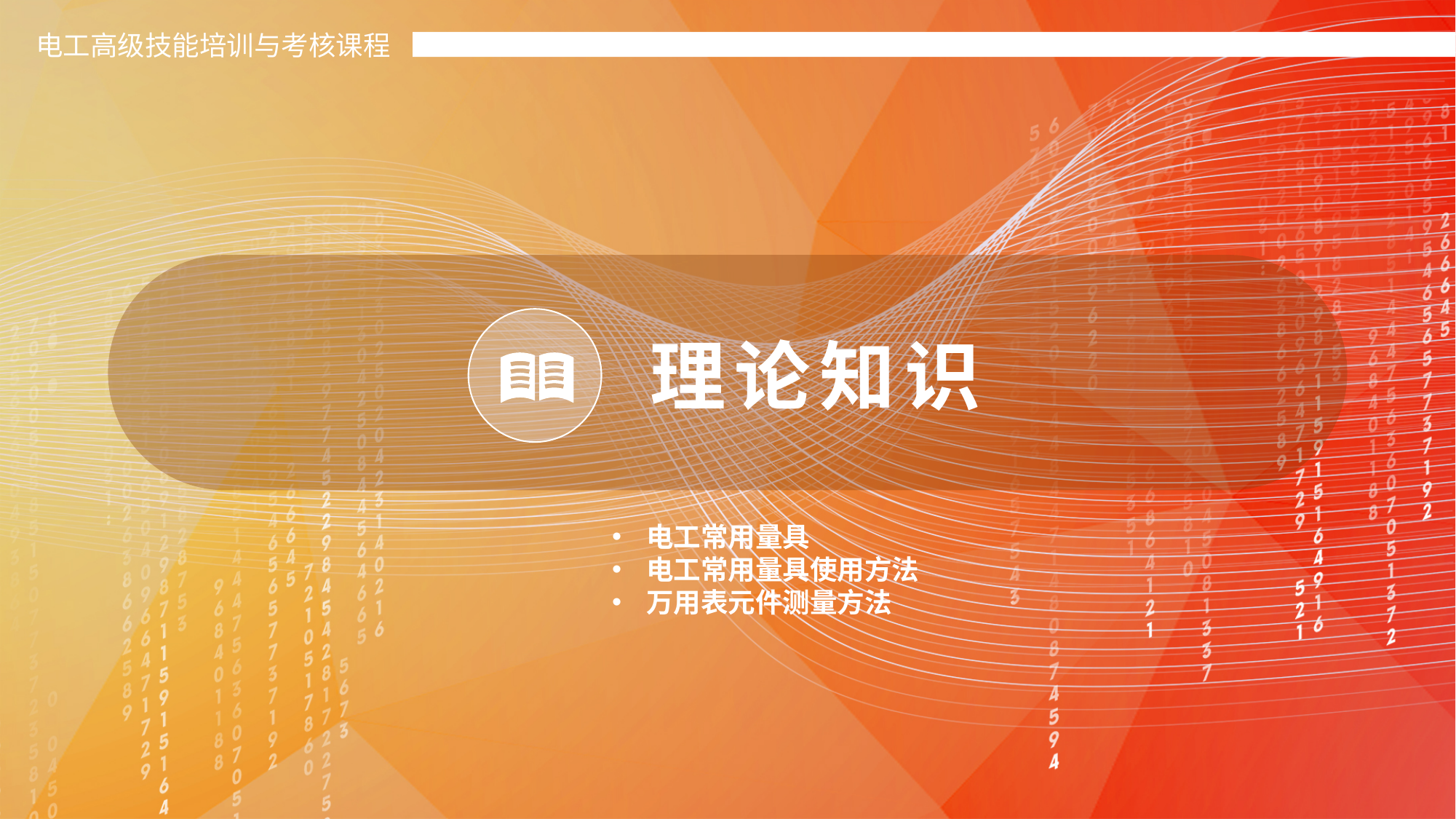

电工高级技能培训与考核课程

理论知识
电工常用量具
电工常用量具使用方法
万用表元件测量方法